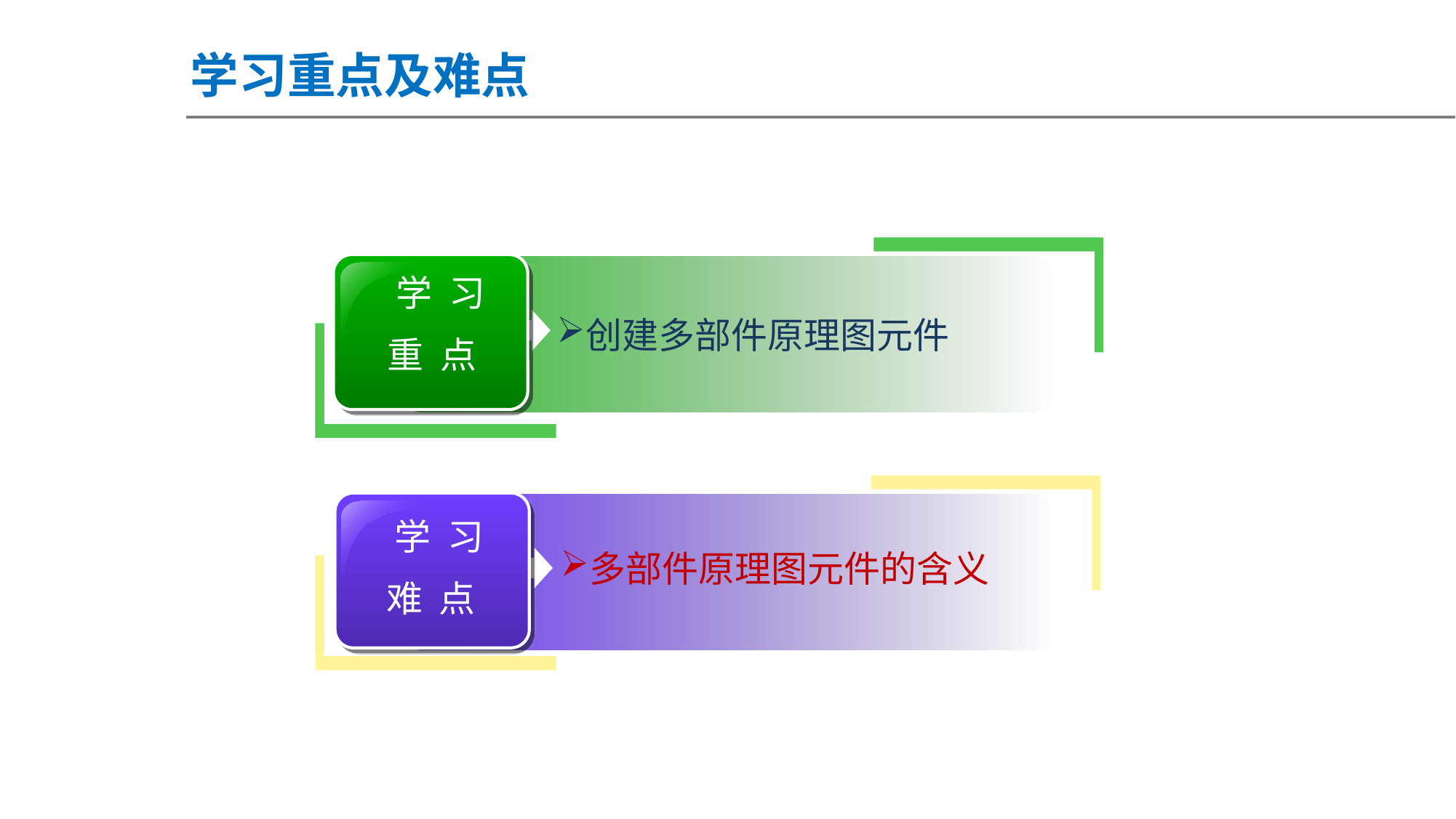

学习重点及难点

 学  习
重  点
创建多部件原理图元件

 学  习
难  点
多部件原理图元件的含义